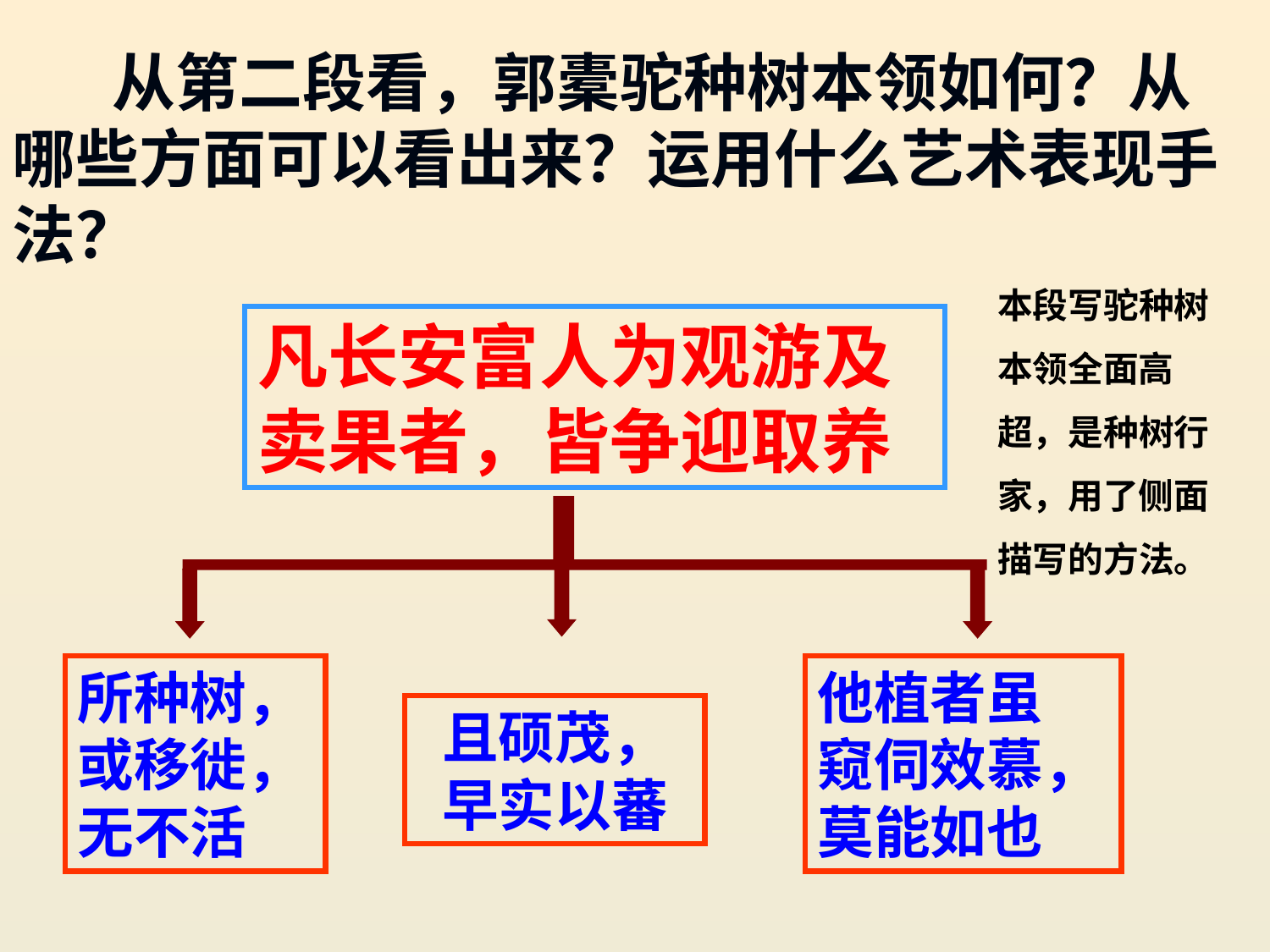

从第二段看，郭橐驼种树本领如何？从哪些方面可以看出来？运用什么艺术表现手法？
本段写驼种树本领全面高超，是种树行家，用了侧面描写的方法。
凡长安富人为观游及
卖果者，皆争迎取养

所种树，或移徙，无不活
他植者虽
窥伺效慕，莫能如也
且硕茂，早实以蕃